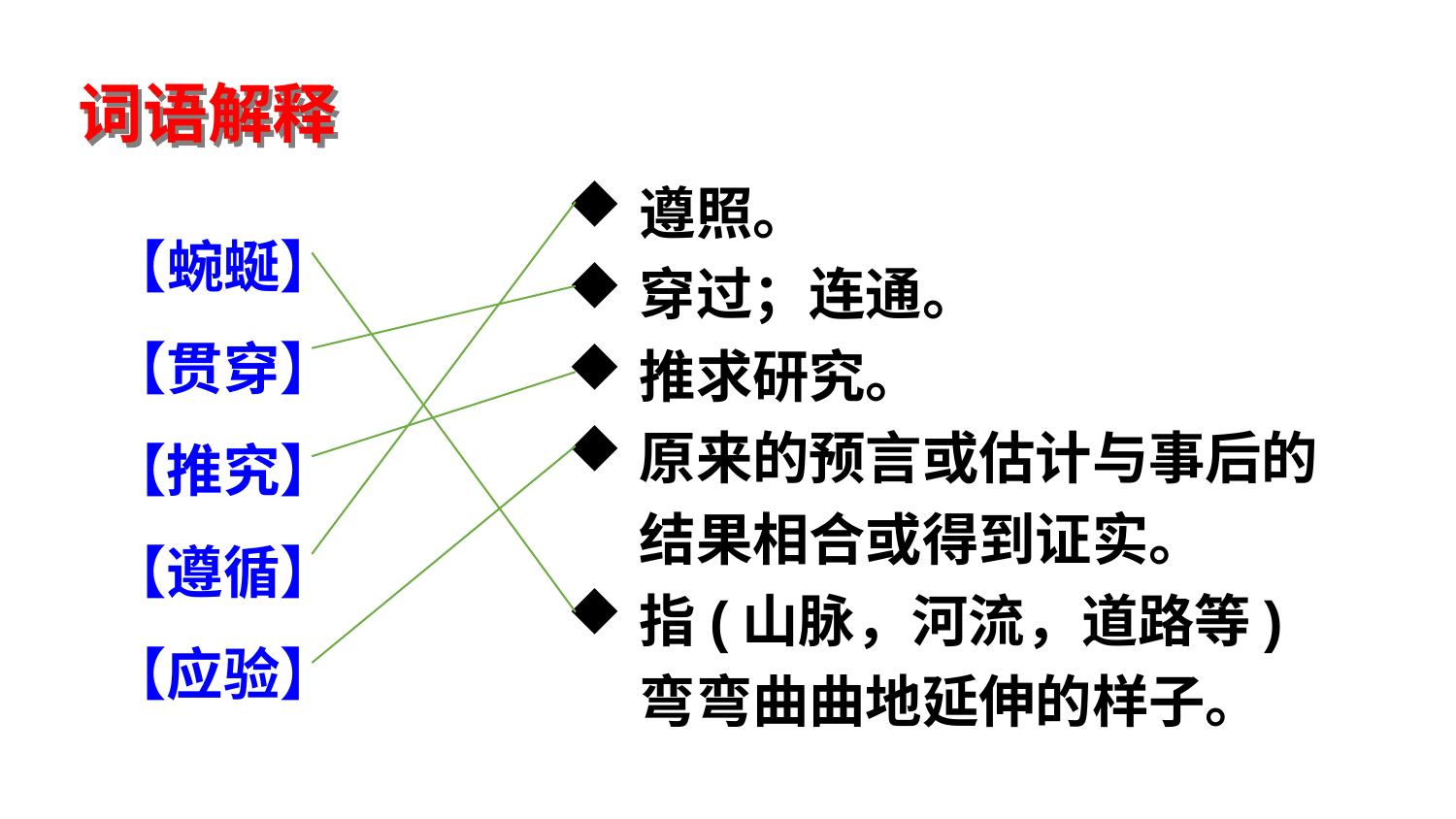

词语解释
遵照。
穿过；连通。
推求研究。
原来的预言或估计与事后的结果相合或得到证实。
指(山脉，河流，道路等)弯弯曲曲地延伸的样子。
【蜿蜒】
【贯穿】
【推究】
【遵循】
【应验】